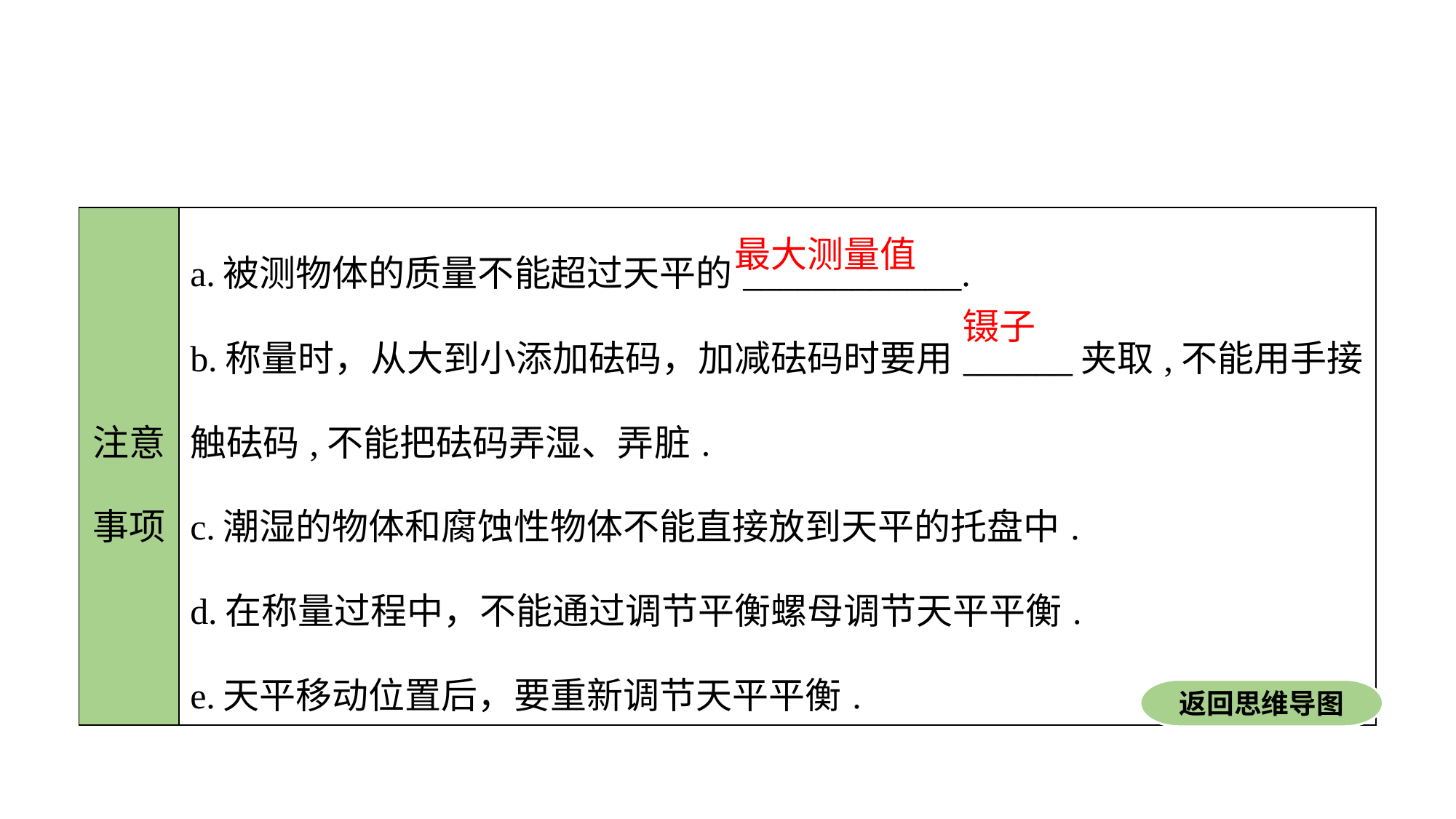

| 注意事项 | a.被测物体的质量不能超过天平的\_\_\_\_\_\_\_\_\_\_\_\_. b.称量时，从大到小添加砝码，加减砝码时要用\_\_\_\_\_\_夹取,不能用手接触砝码,不能把砝码弄湿、弄脏. c.潮湿的物体和腐蚀性物体不能直接放到天平的托盘中. d.在称量过程中，不能通过调节平衡螺母调节天平平衡. e.天平移动位置后，要重新调节天平平衡. |
| --- | --- |
最大测量值
镊子
返回思维导图